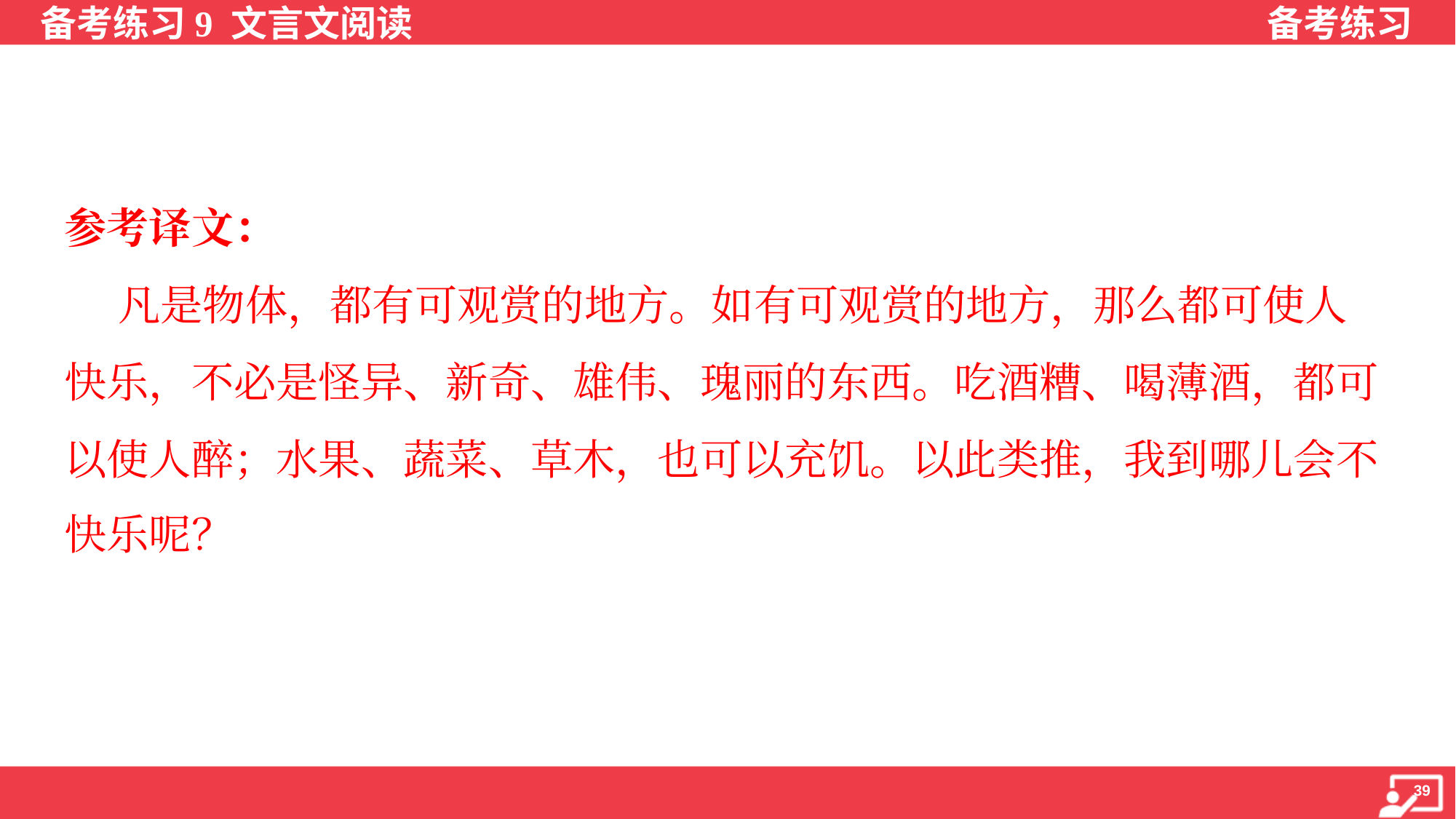

参考译文：
    凡是物体，都有可观赏的地方。如有可观赏的地方，那么都可使人
快乐，不必是怪异、新奇、雄伟、瑰丽的东西。吃酒糟、喝薄酒，都可
以使人醉；水果、蔬菜、草木，也可以充饥。以此类推，我到哪儿会不
快乐呢？